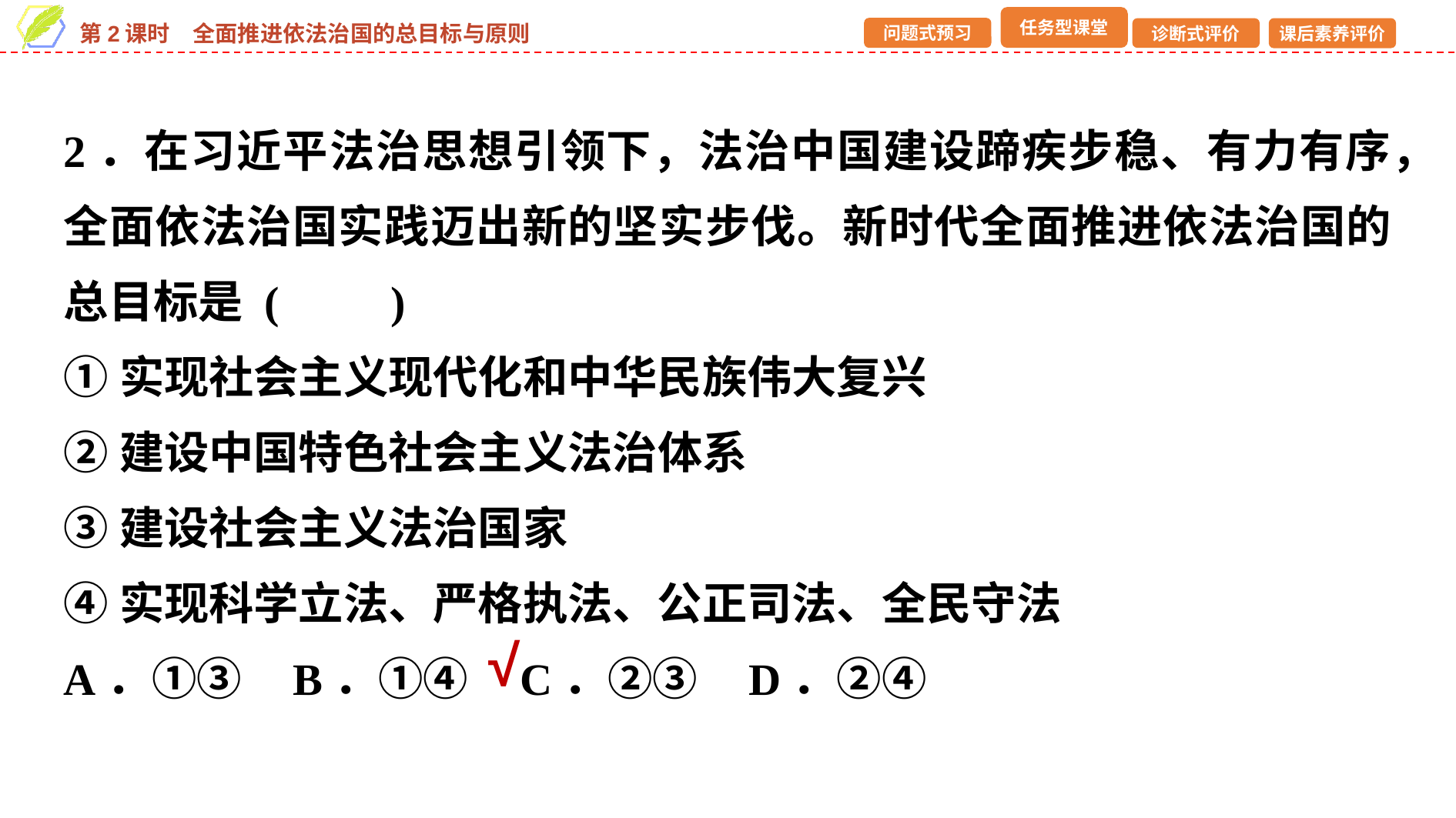

2．在习近平法治思想引领下，法治中国建设蹄疾步稳、有力有序，全面依法治国实践迈出新的坚实步伐。新时代全面推进依法治国的总目标是 (　　)
①实现社会主义现代化和中华民族伟大复兴
②建设中国特色社会主义法治体系
③建设社会主义法治国家
④实现科学立法、严格执法、公正司法、全民守法
A．①③    B．①④    C．②③    D．②④
√